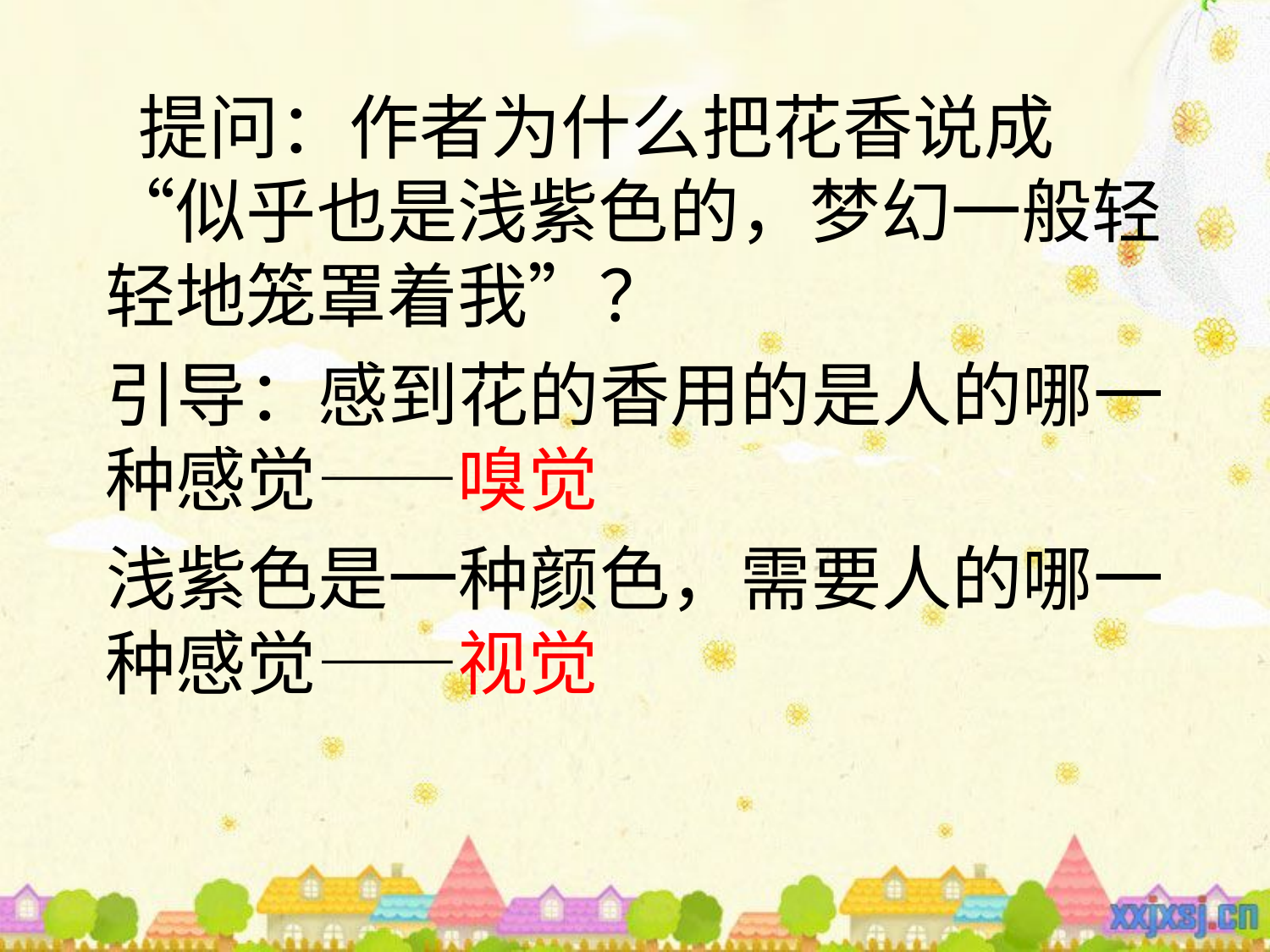

提问：作者为什么把花香说成“似乎也是浅紫色的，梦幻一般轻轻地笼罩着我”？
  引导：感到花的香用的是人的哪一种感觉——嗅觉
  浅紫色是一种颜色，需要人的哪一种感觉——视觉